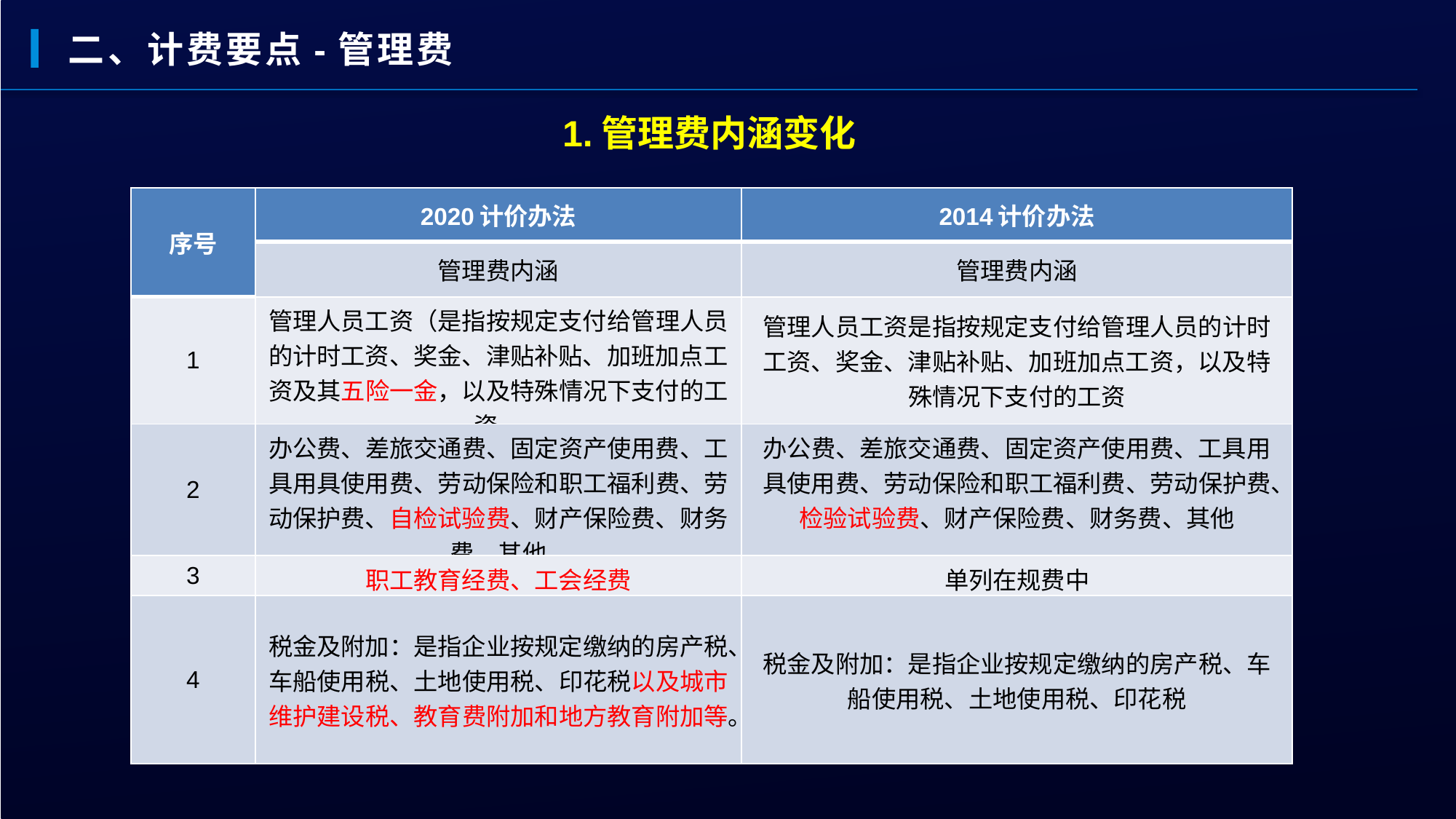

二、计费要点-管理费
1.管理费内涵变化
| 序号 | 2020计价办法 | 2014计价办法 |
| --- | --- | --- |
|  | 管理费内涵 | 管理费内涵 |
| 1 | 管理人员工资（是指按规定支付给管理人员的计时工资、奖金、津贴补贴、加班加点工资及其五险一金，以及特殊情况下支付的工资。 | 管理人员工资是指按规定支付给管理人员的计时工资、奖金、津贴补贴、加班加点工资，以及特殊情况下支付的工资 |
| 2 | 办公费、差旅交通费、固定资产使用费、工具用具使用费、劳动保险和职工福利费、劳动保护费、自检试验费、财产保险费、财务费、其他 | 办公费、差旅交通费、固定资产使用费、工具用具使用费、劳动保险和职工福利费、劳动保护费、检验试验费、财产保险费、财务费、其他 |
| 3 | 职工教育经费、工会经费 | 单列在规费中 |
| 4 | 税金及附加：是指企业按规定缴纳的房产税、车船使用税、土地使用税、印花税以及城市维护建设税、教育费附加和地方教育附加等。 | 税金及附加：是指企业按规定缴纳的房产税、车船使用税、土地使用税、印花税 |